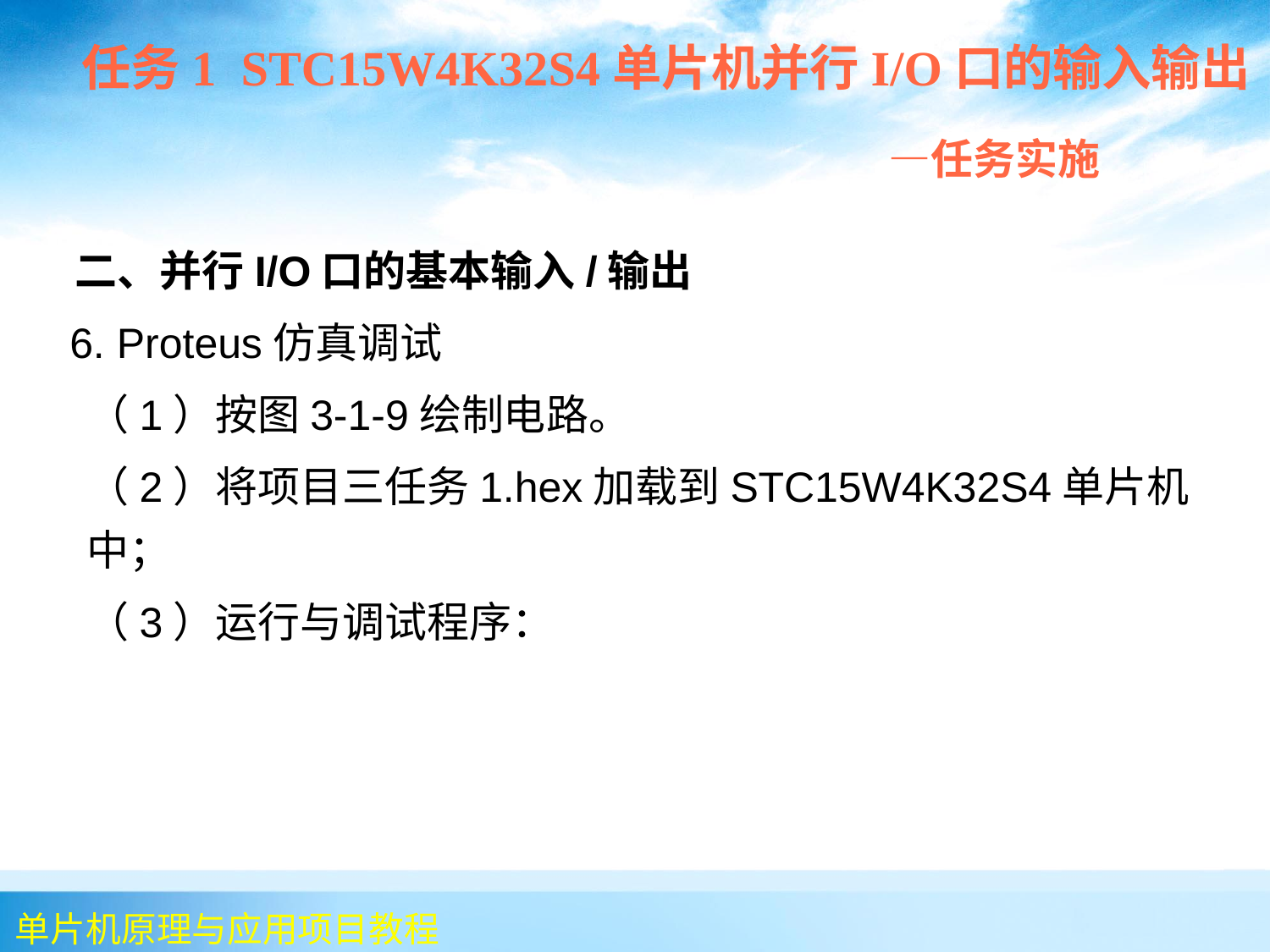

任务1  STC15W4K32S4单片机并行I/O口的输入输出
                                                                            —任务实施
  二、并行I/O口的基本输入/输出
  6. Proteus仿真调试
	（1）按图3-1-9绘制电路。
	（2）将项目三任务1.hex加载到STC15W4K32S4单片机中；
	（3）运行与调试程序：